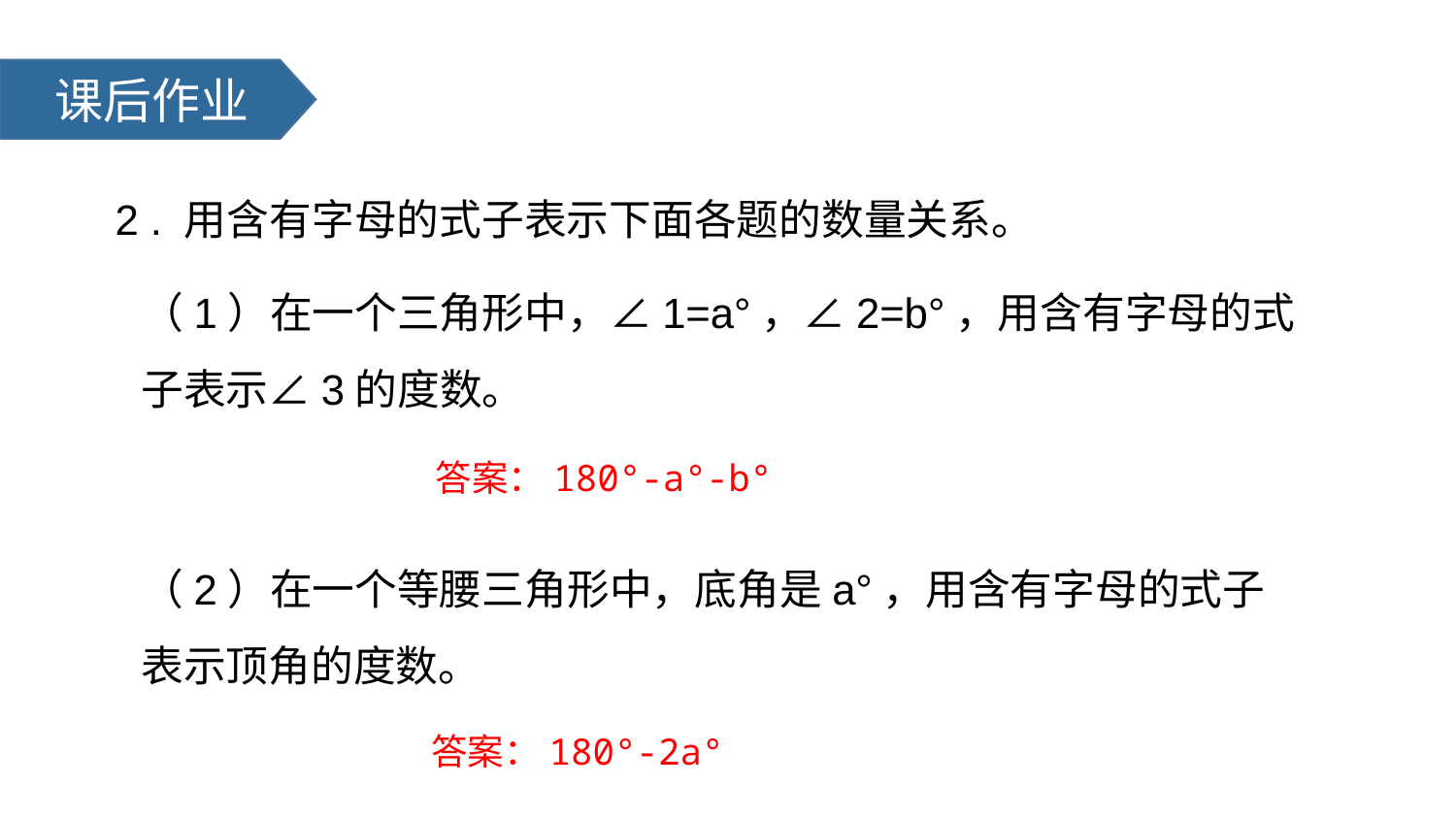

课后作业
2 . 用含有字母的式子表示下面各题的数量关系。
（1）在一个三角形中，∠1=a°，∠2=b°，用含有字母的式子表示∠3的度数。
答案：180°-a°-b°
（2）在一个等腰三角形中，底角是a°，用含有字母的式子表示顶角的度数。
答案：180°-2a°